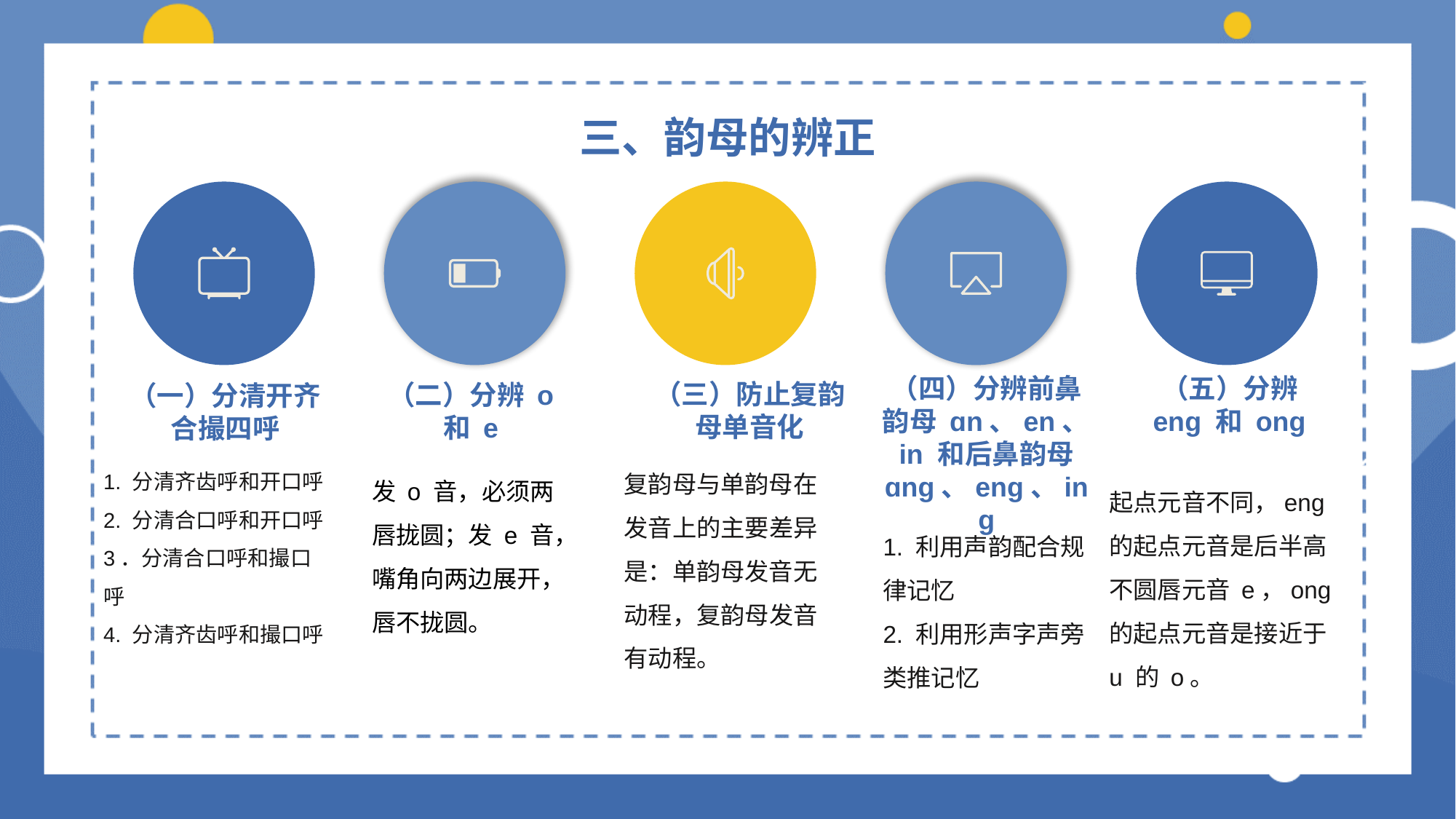

三、韵母的辨正

（四）分辨前鼻韵母 ɑn、en、in 和后鼻韵母 ɑng、eng、ing
（五）分辨 eng 和 ong
（三）防止复韵母单音化
（二）分辨 o 和 e
（一）分清开齐合撮四呼
复韵母与单韵母在发音上的主要差异是：单韵母发音无动程，复韵母发音有动程。
1. 分清齐齿呼和开口呼
2. 分清合口呼和开口呼
3．分清合口呼和撮口呼
4. 分清齐齿呼和撮口呼
发 o 音，必须两唇拢圆；发 e 音，嘴角向两边展开，唇不拢圆。
起点元音不同，eng 的起点元音是后半高不圆唇元音 e，ong 的起点元音是接近于 u 的 o。
1. 利用声韵配合规律记忆
2. 利用形声字声旁类推记忆